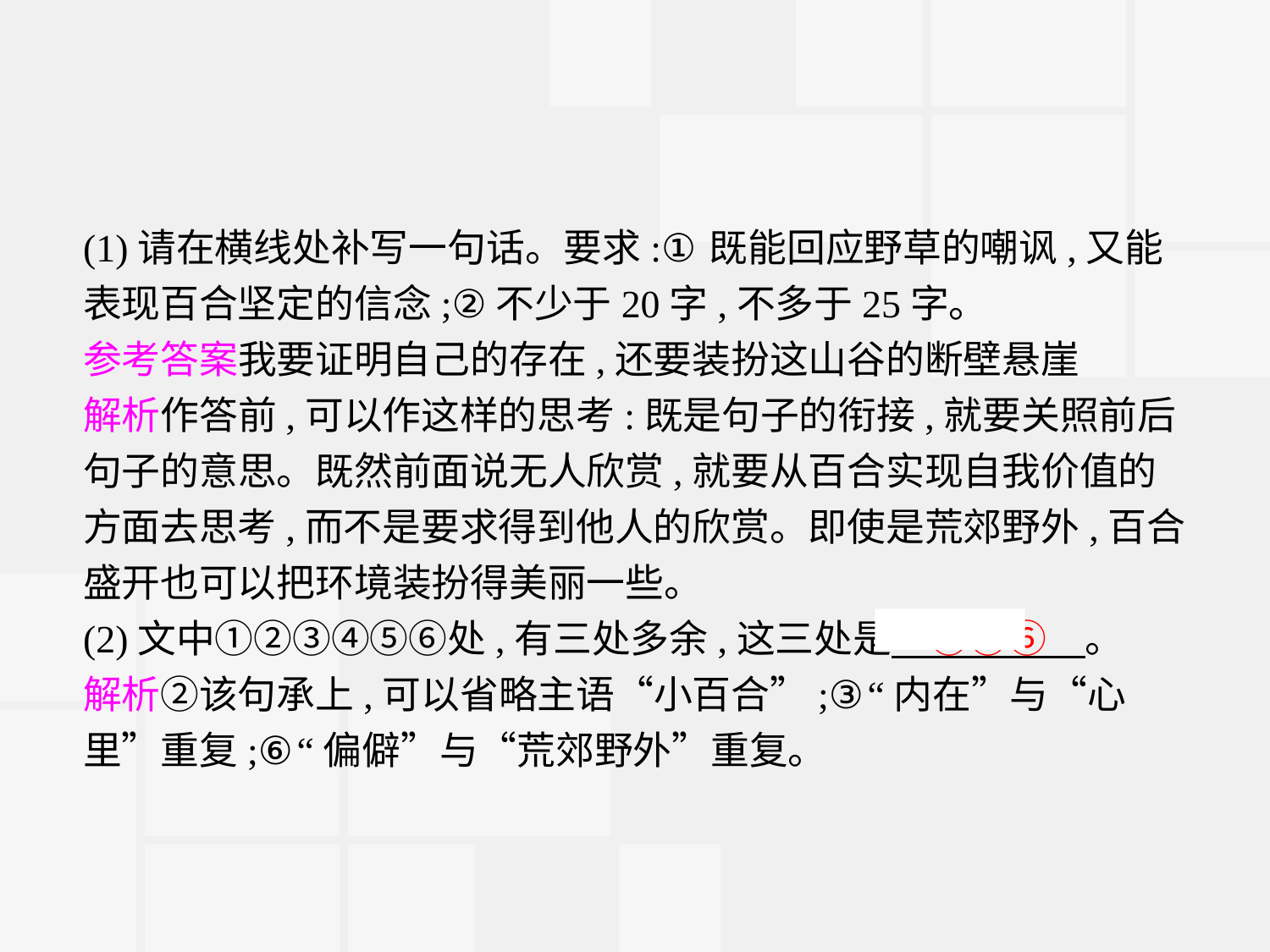

(1)请在横线处补写一句话。要求:①既能回应野草的嘲讽,又能表现百合坚定的信念;②不少于20字,不多于25字。
参考答案我要证明自己的存在,还要装扮这山谷的断壁悬崖
解析作答前,可以作这样的思考:既是句子的衔接,就要关照前后句子的意思。既然前面说无人欣赏,就要从百合实现自我价值的方面去思考,而不是要求得到他人的欣赏。即使是荒郊野外,百合盛开也可以把环境装扮得美丽一些。
(2)文中①②③④⑤⑥处,有三处多余,这三处是　②③⑥　。
解析②该句承上,可以省略主语“小百合”;③“内在”与“心里”重复;⑥“偏僻”与“荒郊野外”重复。